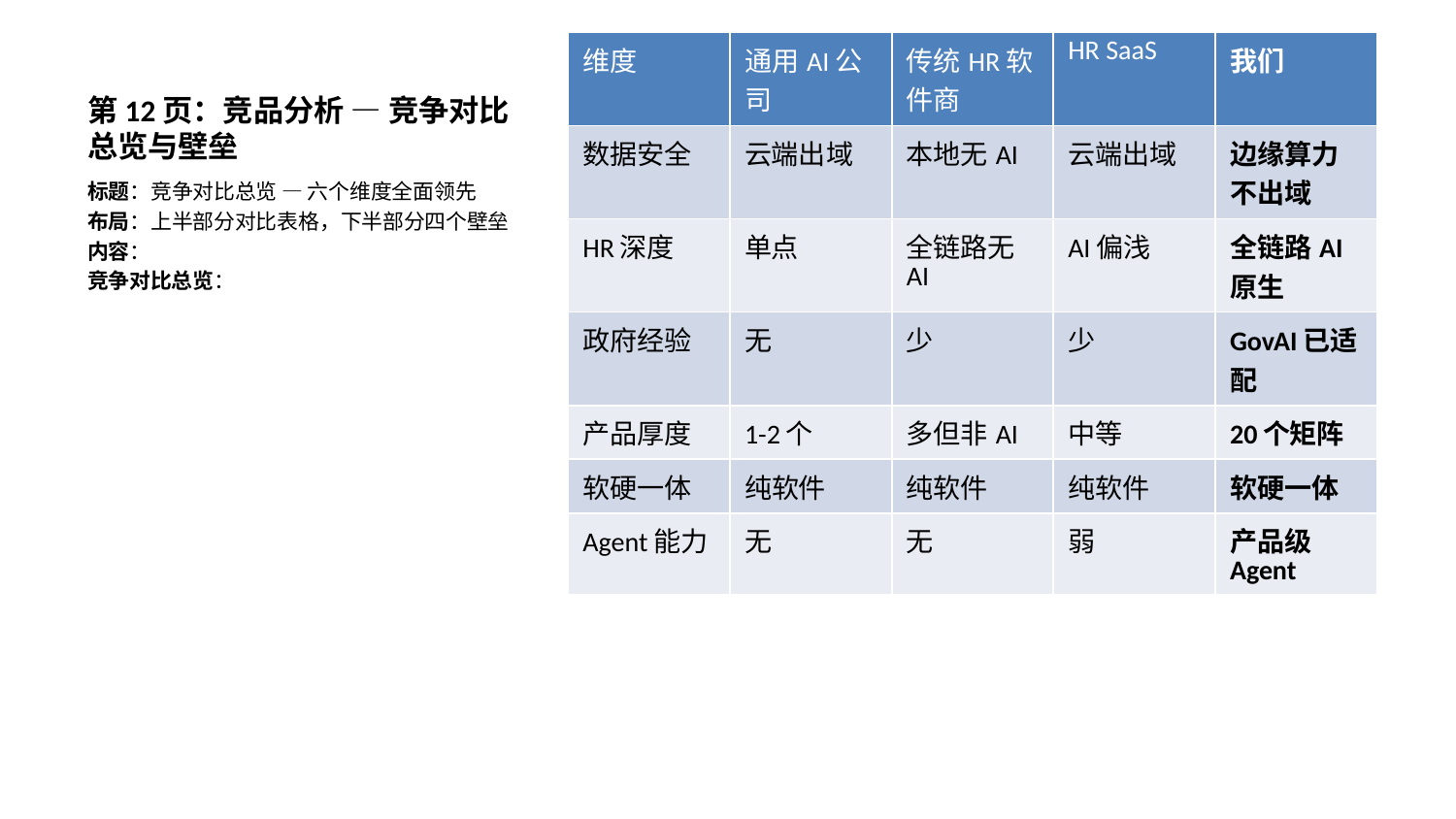

| 维度 | 通用AI公司 | 传统HR软件商 | HR SaaS | 我们 |
| --- | --- | --- | --- | --- |
| 数据安全 | 云端出域 | 本地无AI | 云端出域 | 边缘算力不出域 |
| HR深度 | 单点 | 全链路无AI | AI偏浅 | 全链路AI原生 |
| 政府经验 | 无 | 少 | 少 | GovAI已适配 |
| 产品厚度 | 1-2个 | 多但非AI | 中等 | 20个矩阵 |
| 软硬一体 | 纯软件 | 纯软件 | 纯软件 | 软硬一体 |
| Agent能力 | 无 | 无 | 弱 | 产品级Agent |
# 第12页：竞品分析 — 竞争对比总览与壁垒
标题：竞争对比总览 — 六个维度全面领先
布局：上半部分对比表格，下半部分四个壁垒
内容：
竞争对比总览：